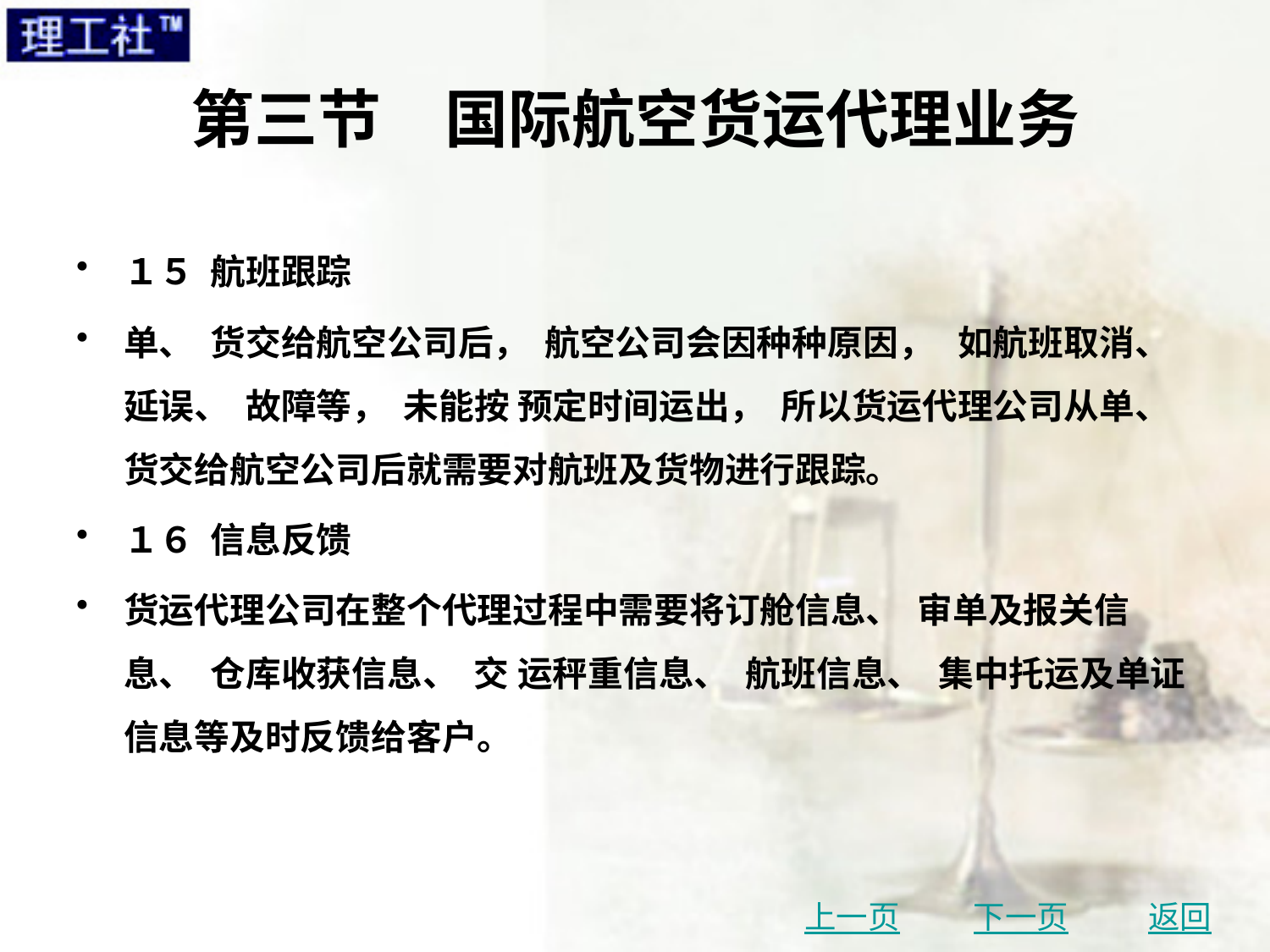

# 第三节　国际航空货运代理业务
１５  航班跟踪
单、  货交给航空公司后，  航空公司会因种种原因，   如航班取消、  延误、  故障等，  未能按 预定时间运出，  所以货运代理公司从单、  货交给航空公司后就需要对航班及货物进行跟踪。
１６  信息反馈
货运代理公司在整个代理过程中需要将订舱信息、  审单及报关信息、  仓库收获信息、  交 运秤重信息、  航班信息、  集中托运及单证信息等及时反馈给客户。

上一页
下一页
返回